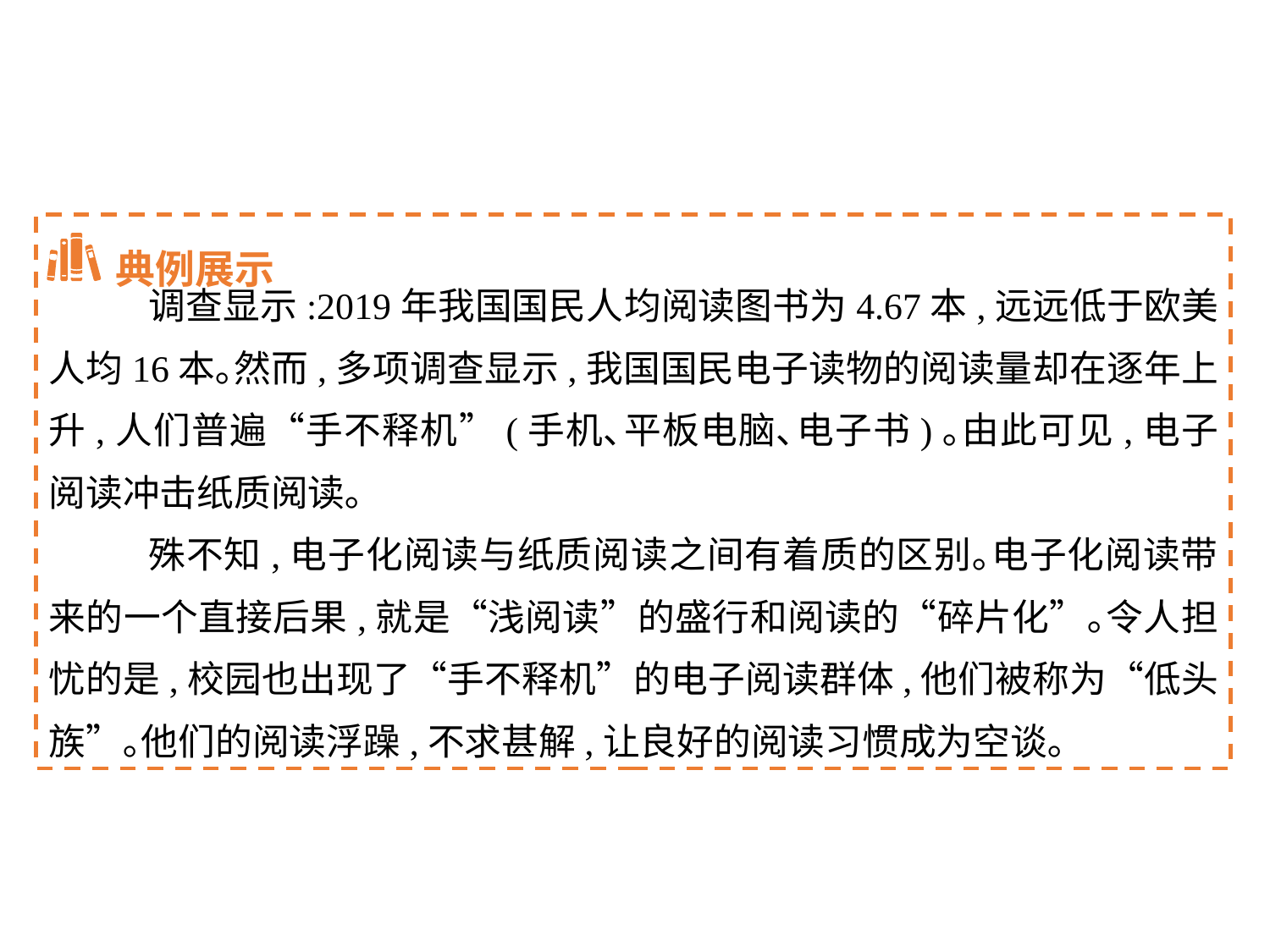

典例展示

调查显示:2019年我国国民人均阅读图书为4.67本,远远低于欧美人均16本｡然而,多项调查显示,我国国民电子读物的阅读量却在逐年上升,人们普遍“手不释机”(手机､平板电脑､电子书)｡由此可见,电子阅读冲击纸质阅读｡
殊不知,电子化阅读与纸质阅读之间有着质的区别｡电子化阅读带来的一个直接后果,就是“浅阅读”的盛行和阅读的“碎片化”｡令人担忧的是,校园也出现了“手不释机”的电子阅读群体,他们被称为“低头族”｡他们的阅读浮躁,不求甚解,让良好的阅读习惯成为空谈｡